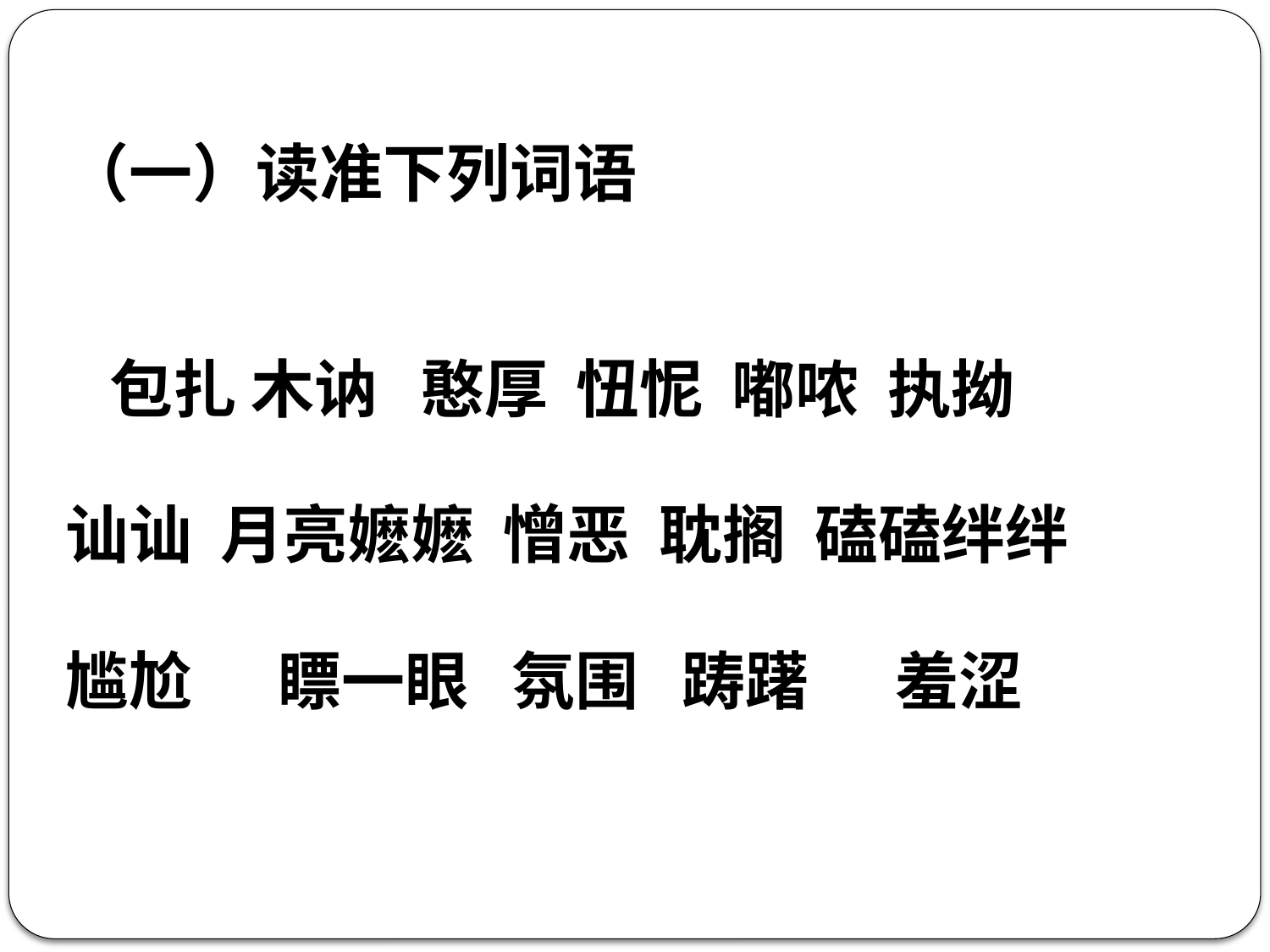

（一）读准下列词语

  包扎 木讷   憨厚  忸怩  嘟哝  执拗
讪讪  月亮嬷嬷  憎恶  耽搁  磕磕绊绊
尴尬      瞟一眼   氛围   踌躇      羞涩